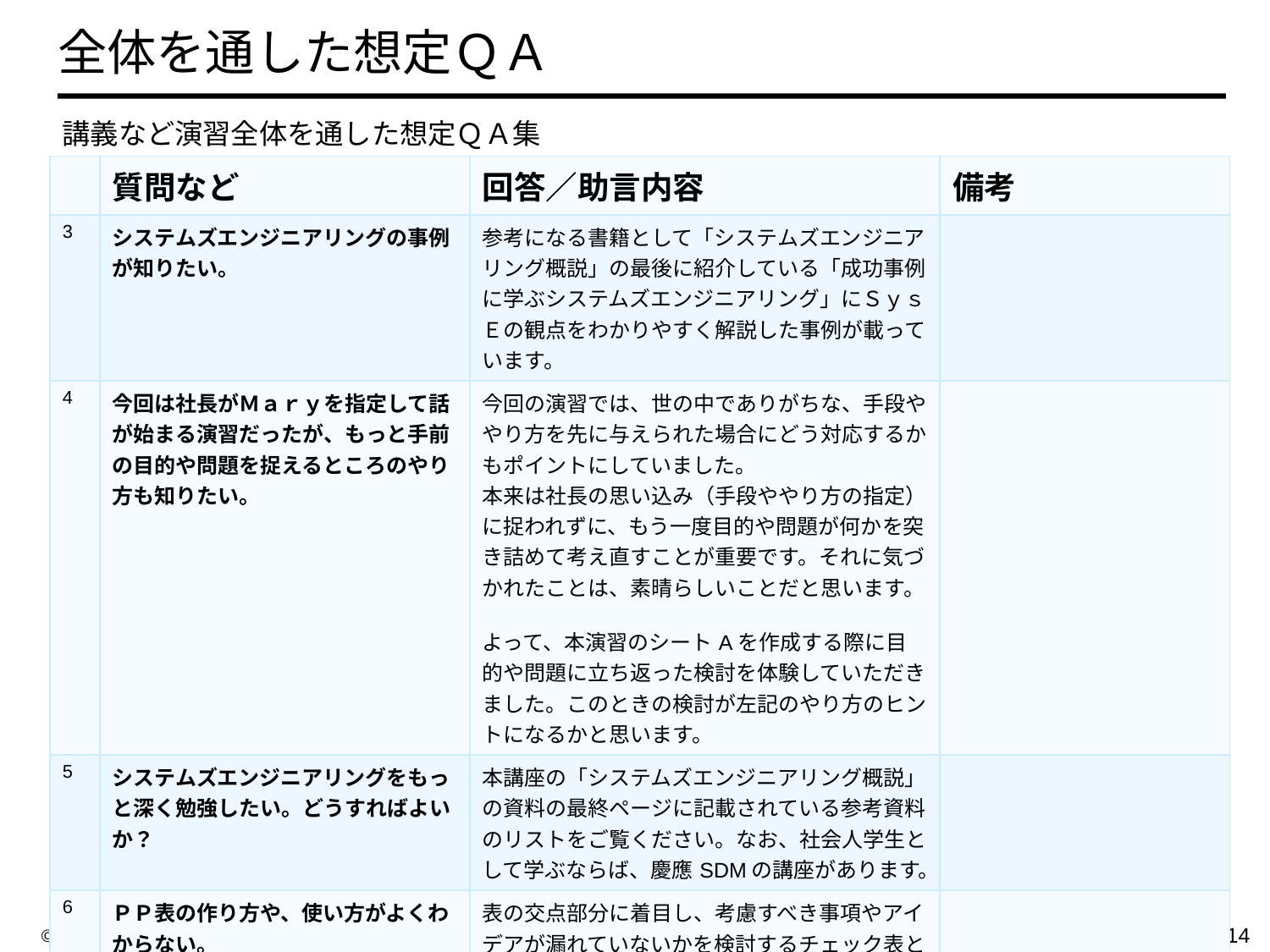

# 全体を通した想定ＱＡ
　講義など演習全体を通した想定ＱＡ集
|  | 質問など | 回答／助言内容 | 備考 |
| --- | --- | --- | --- |
| 3 | システムズエンジニアリングの事例が知りたい。 | 参考になる書籍として「システムズエンジニアリング概説」の最後に紹介している「成功事例に学ぶシステムズエンジニアリング」にＳｙｓＥの観点をわかりやすく解説した事例が載っています。 |  |
| 4 | 今回は社長がＭａｒｙを指定して話が始まる演習だったが、もっと手前の目的や問題を捉えるところのやり方も知りたい。 | 今回の演習では、世の中でありがちな、手段ややり方を先に与えられた場合にどう対応するかもポイントにしていました。 本来は社長の思い込み（手段ややり方の指定）に捉われずに、もう一度目的や問題が何かを突き詰めて考え直すことが重要です。それに気づかれたことは、素晴らしいことだと思います。 よって、本演習のシートAを作成する際に目的や問題に立ち返った検討を体験していただきました。このときの検討が左記のやり方のヒントになるかと思います。 |  |
| 5 | システムズエンジニアリングをもっと深く勉強したい。どうすればよいか？ | 本講座の「システムズエンジニアリング概説」の資料の最終ページに記載されている参考資料のリストをご覧ください。なお、社会人学生として学ぶならば、慶應SDMの講座があります。 |  |
| 6 | ＰＰ表の作り方や、使い方がよくわからない。 記録すればいいのか？どう使うのか？ | 表の交点部分に着目し、考慮すべき事項やアイデアが漏れていないかを検討するチェック表として使ってください。記載しておくと、後で他の人が見た時に、各プロセスでの工夫説明や証拠となります。 |  |